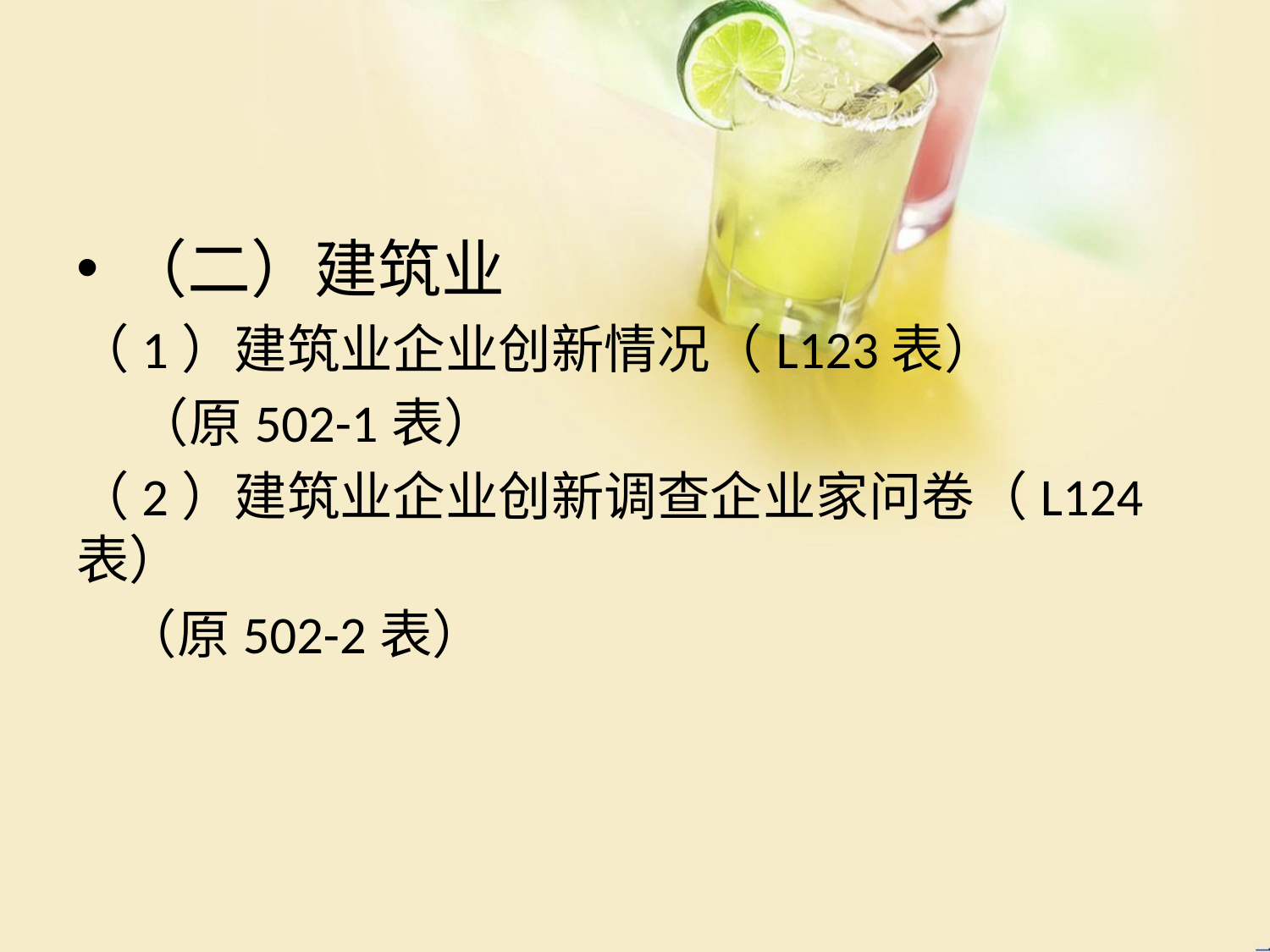

#
（二）建筑业
（1）建筑业企业创新情况（L123表）
    （原502-1表）
（2）建筑业企业创新调查企业家问卷（L124表）
   （原502-2表）